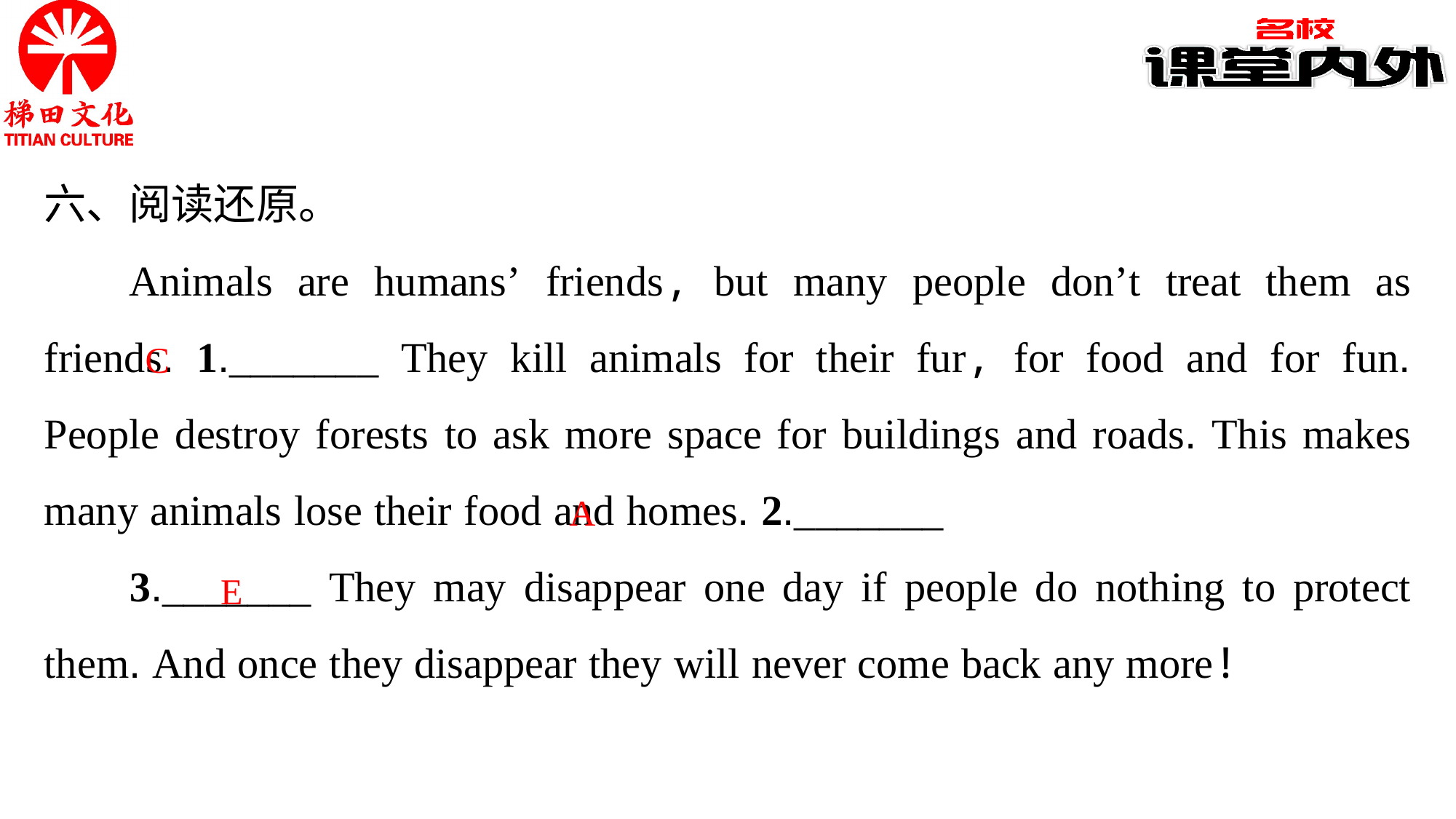

六、阅读还原。
Animals are humans’ friends, but many people don’t treat them as friends. 1._______ They kill animals for their fur, for food and for fun. People destroy forests to ask more space for buildings and roads. This makes many animals lose their food and homes. 2._______
3._______ They may disappear one day if people do nothing to protect them. And once they disappear they will never come back any more!
C
A
E